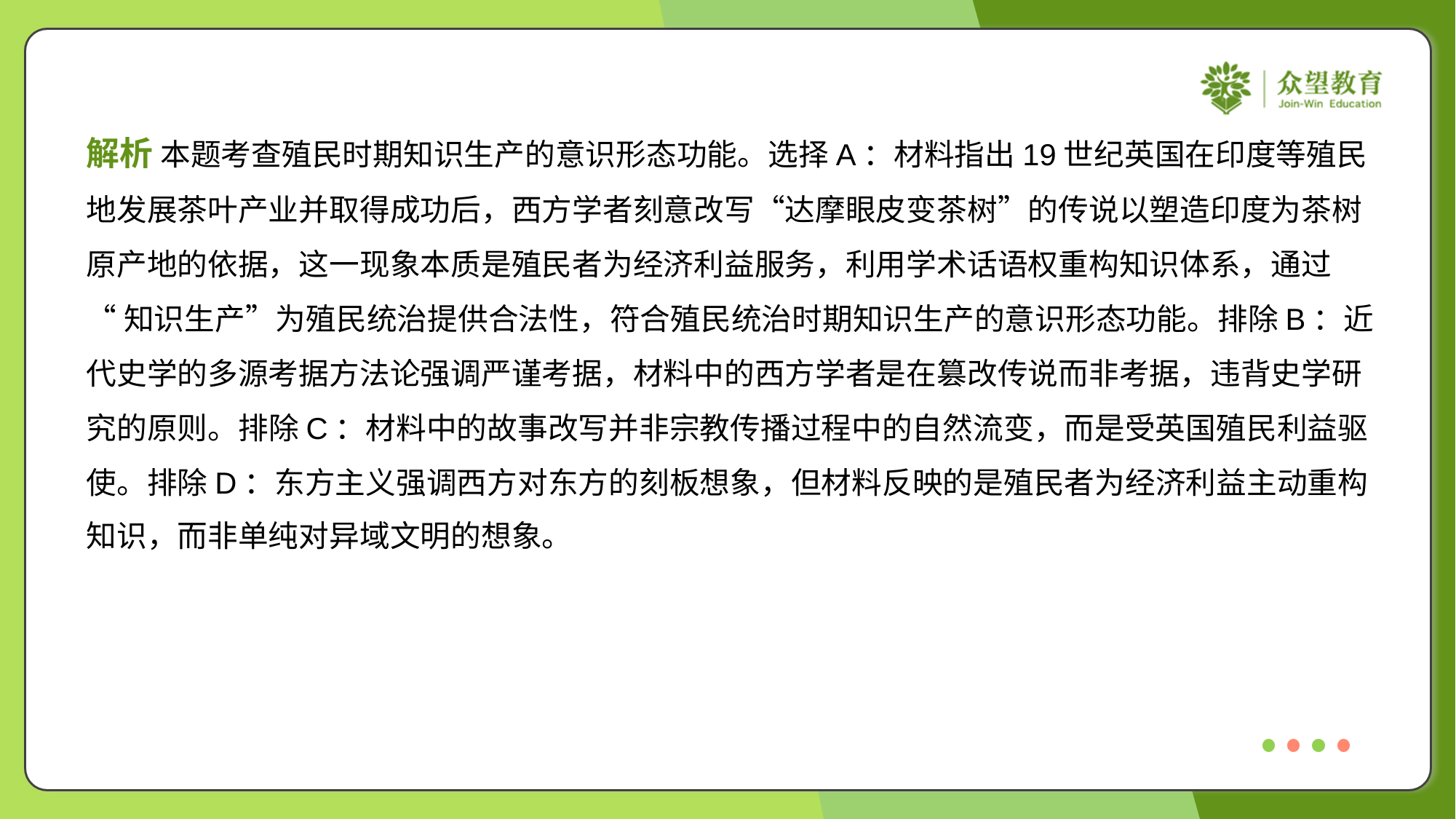

解析 本题考查殖民时期知识生产的意识形态功能。选择A：材料指出19世纪英国在印度等殖民
地发展茶叶产业并取得成功后，西方学者刻意改写“达摩眼皮变茶树”的传说以塑造印度为茶树
原产地的依据，这一现象本质是殖民者为经济利益服务，利用学术话语权重构知识体系，通过
“知识生产”为殖民统治提供合法性，符合殖民统治时期知识生产的意识形态功能。排除B：近
代史学的多源考据方法论强调严谨考据，材料中的西方学者是在篡改传说而非考据，违背史学研
究的原则。排除C：材料中的故事改写并非宗教传播过程中的自然流变，而是受英国殖民利益驱
使。排除D：东方主义强调西方对东方的刻板想象，但材料反映的是殖民者为经济利益主动重构
知识，而非单纯对异域文明的想象。